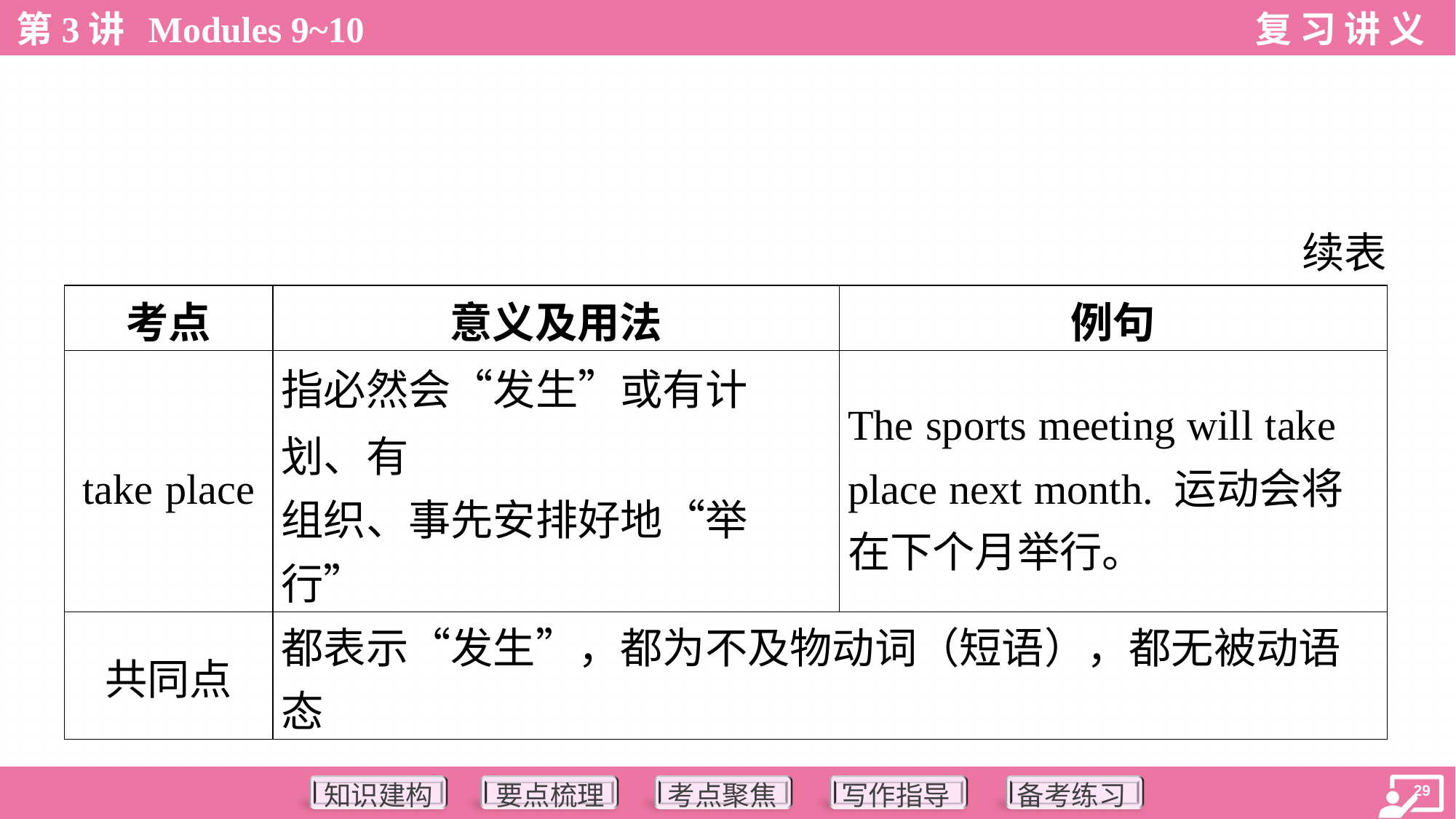

续表
| 考点 | 意义及用法 | 例句 |
| --- | --- | --- |
| take place | 指必然会“发生”或有计划、有 组织、事先安排好地“举行” | The sports meeting will take place next month. 运动会将 在下个月举行。 |
| 共同点 | 都表示“发生”，都为不及物动词（短语），都无被动语态 |  |